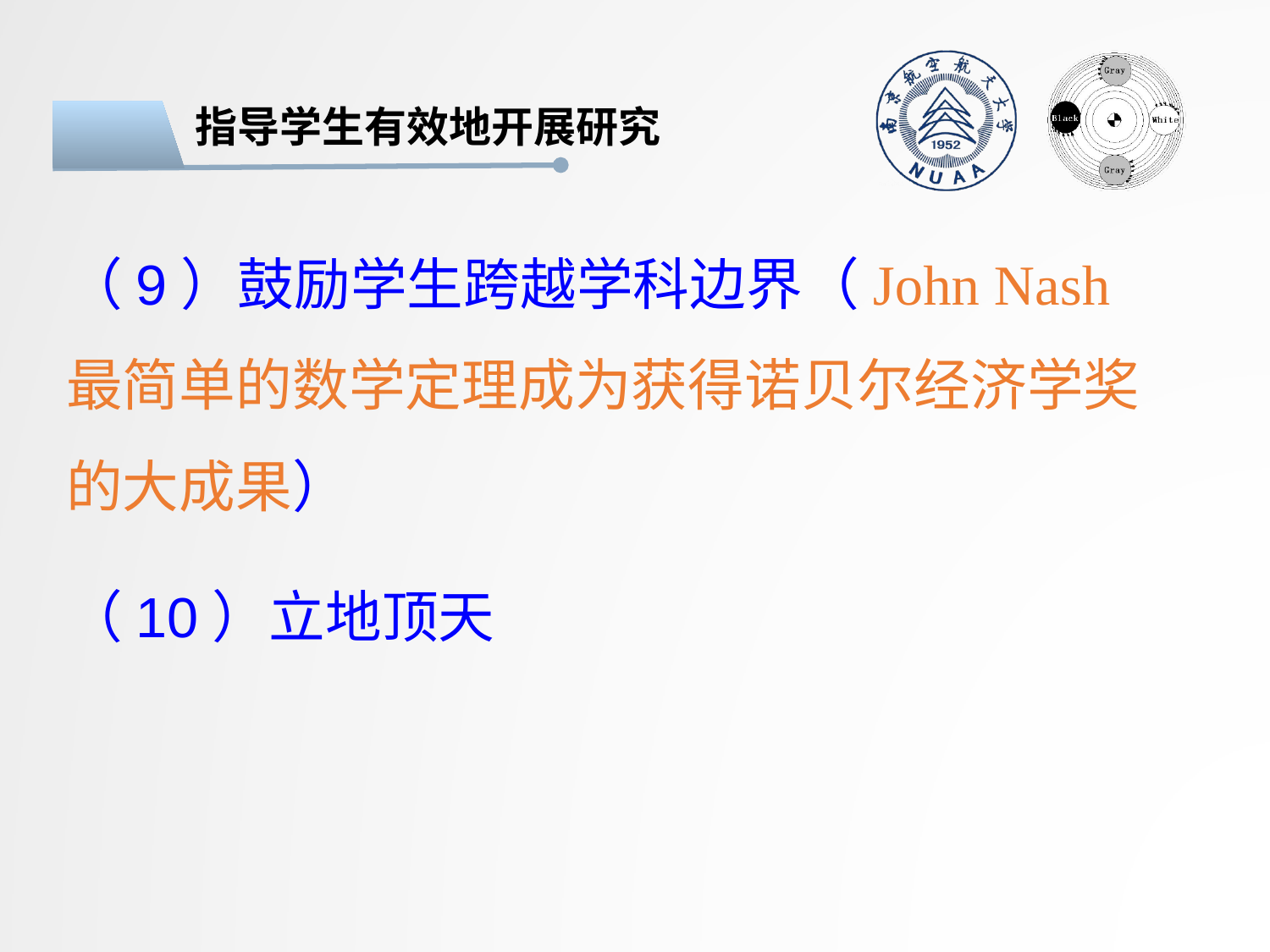

指导学生有效地开展研究
（9）鼓励学生跨越学科边界（John Nash 最简单的数学定理成为获得诺贝尔经济学奖的大成果）
（10）立地顶天